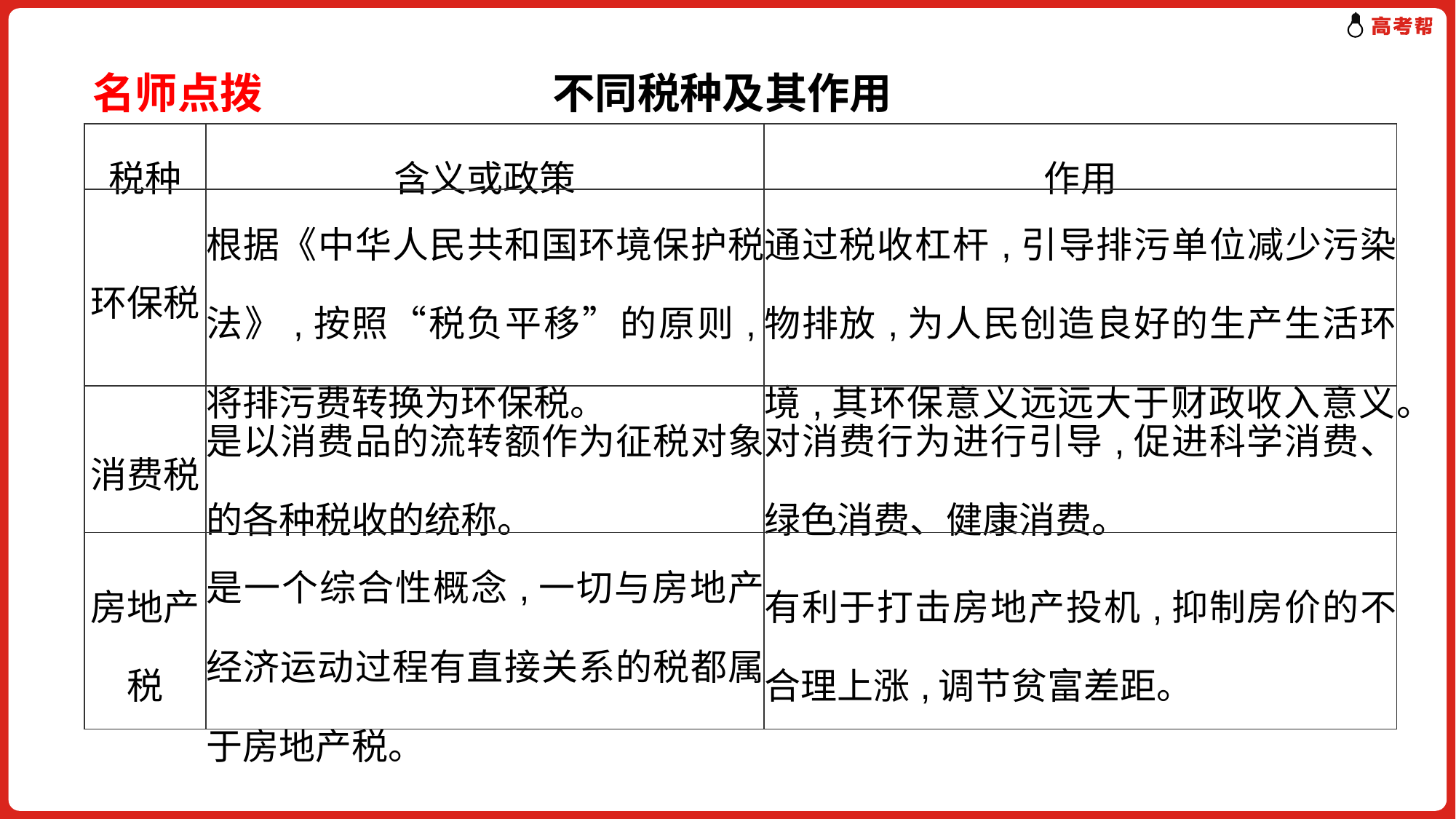

名师点拨		              不同税种及其作用
| 税种 | 含义或政策 | 作用 |
| --- | --- | --- |
| 环保税 | 根据《中华人民共和国环境保护税法》,按照“税负平移”的原则,将排污费转换为环保税。 | 通过税收杠杆,引导排污单位减少污染物排放,为人民创造良好的生产生活环境,其环保意义远远大于财政收入意义。 |
| 消费税 | 是以消费品的流转额作为征税对象的各种税收的统称。 | 对消费行为进行引导,促进科学消费、绿色消费、健康消费。 |
| 房地产税 | 是一个综合性概念,一切与房地产经济运动过程有直接关系的税都属于房地产税。 | 有利于打击房地产投机,抑制房价的不合理上涨,调节贫富差距。 |